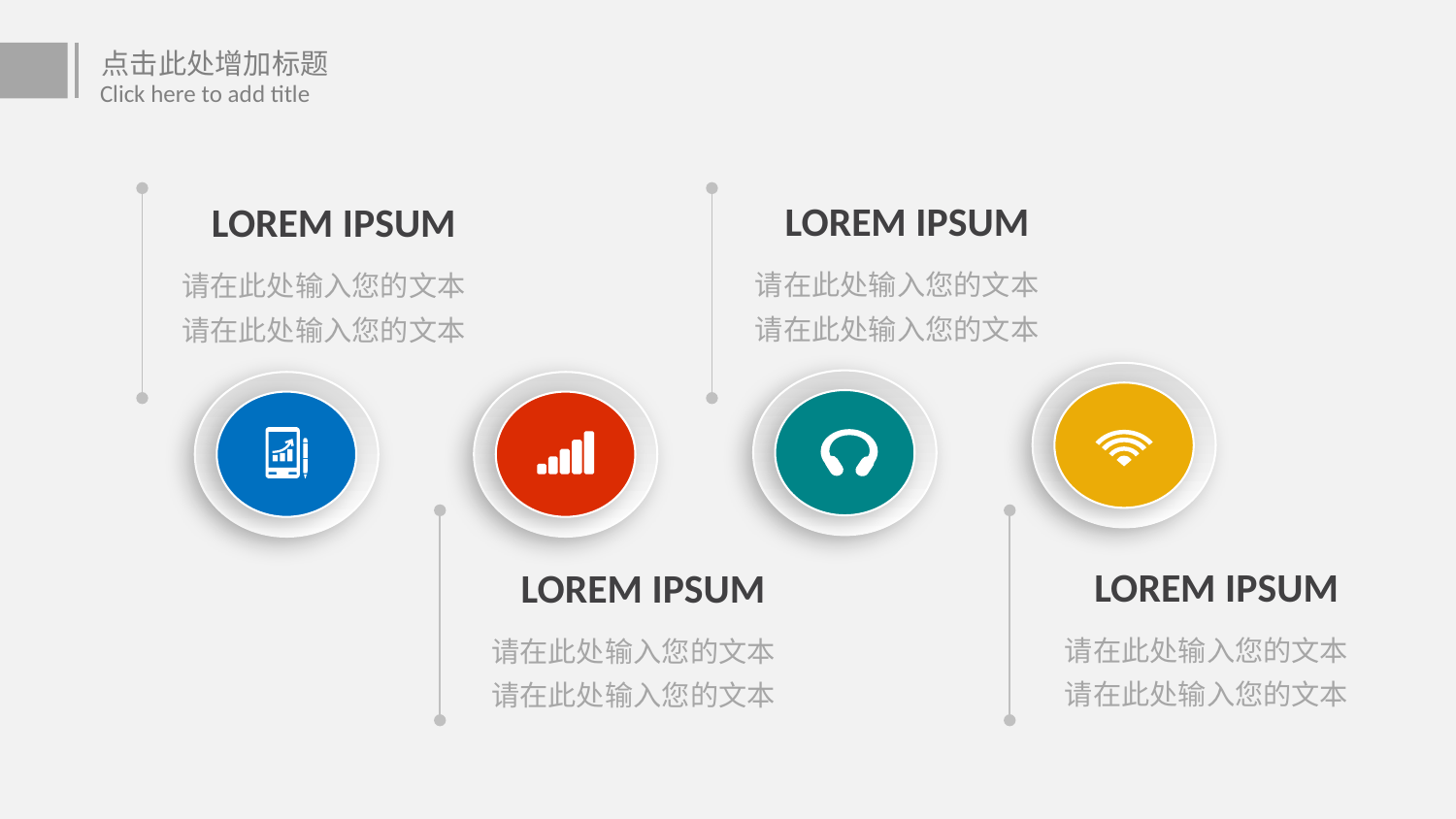

点击此处增加标题

Click here to add title
LOREM IPSUM
请在此处输入您的文本
请在此处输入您的文本
LOREM IPSUM
请在此处输入您的文本
请在此处输入您的文本

LOREM IPSUM
请在此处输入您的文本
请在此处输入您的文本
LOREM IPSUM
请在此处输入您的文本
请在此处输入您的文本